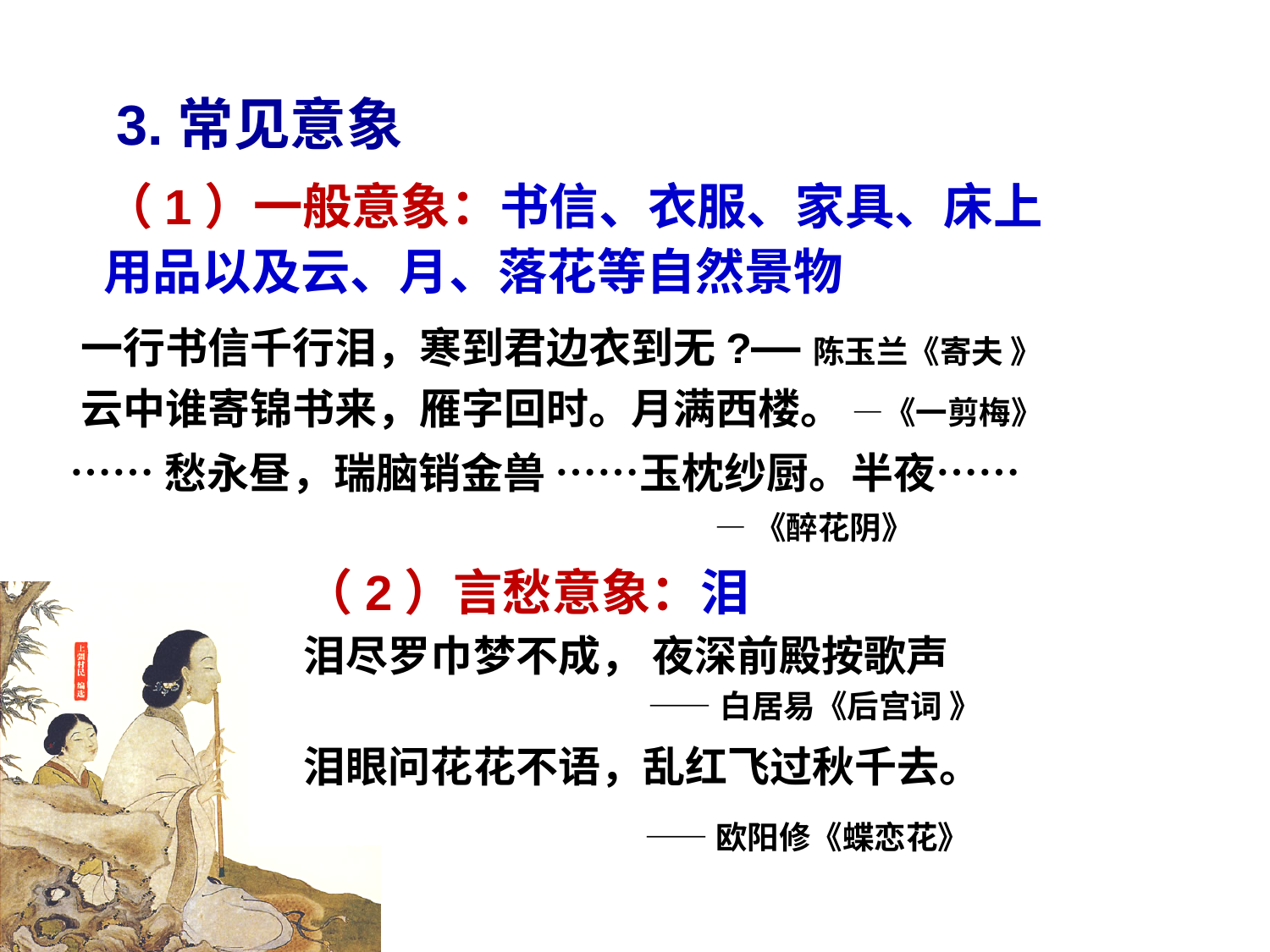

# 3.常见意象
（1）一般意象：书信、衣服、家具、床上用品以及云、月、落花等自然景物

一行书信千行泪，寒到君边衣到无?—陈玉兰《寄夫 》
云中谁寄锦书来，雁字回时。月满西楼。 —《一剪梅》
……愁永昼，瑞脑销金兽 ……玉枕纱厨。半夜……
                                                                    —《醉花阴》
（2）言愁意象：泪
泪尽罗巾梦不成， 夜深前殿按歌声
                                                ——白居易《后宫词 》
泪眼问花花不语，乱红飞过秋千去。
                                    ——欧阳修《蝶恋花》